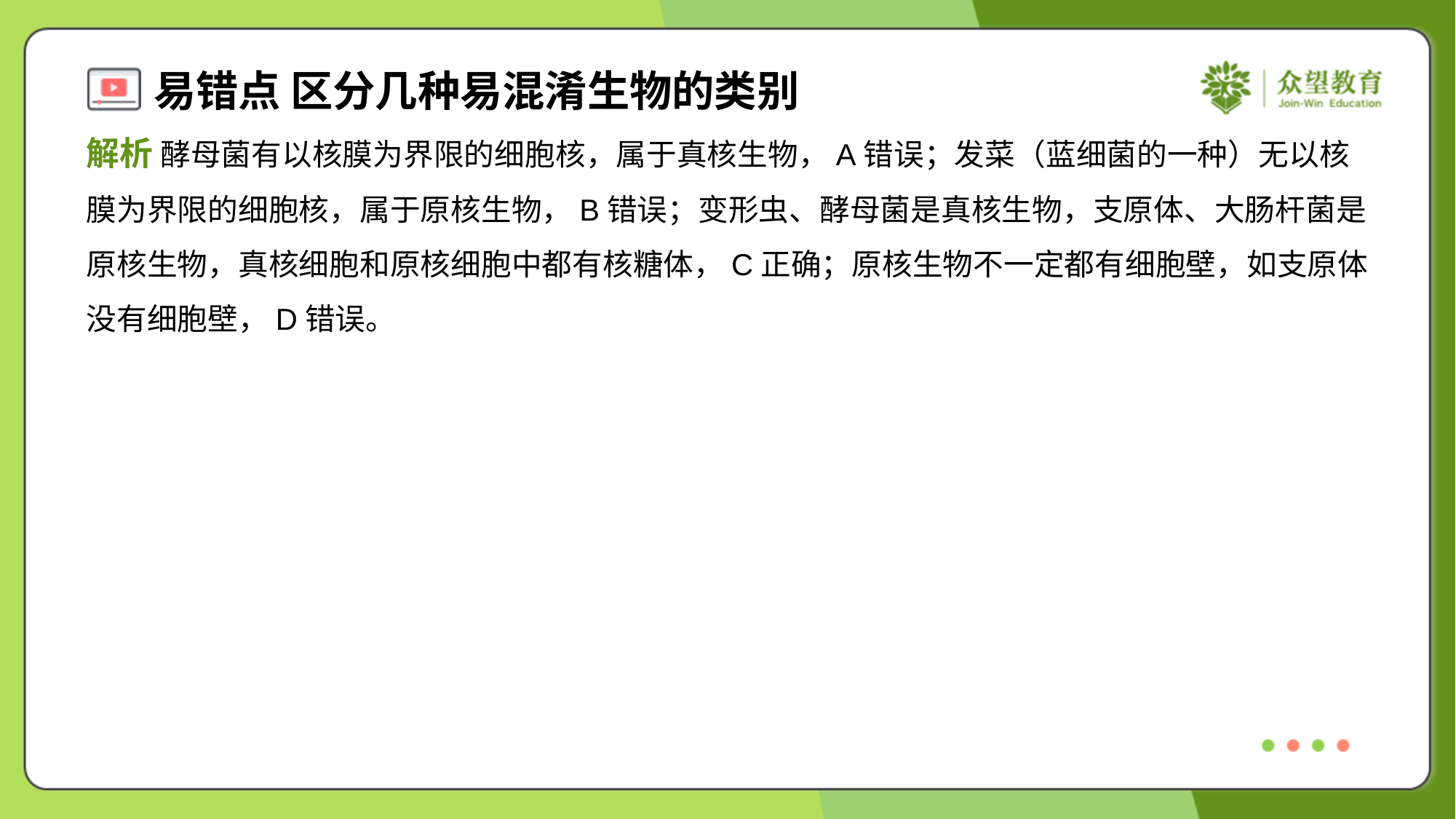

解析 酵母菌有以核膜为界限的细胞核，属于真核生物，A错误；发菜（蓝细菌的一种）无以核
膜为界限的细胞核，属于原核生物，B错误；变形虫、酵母菌是真核生物，支原体、大肠杆菌是
原核生物，真核细胞和原核细胞中都有核糖体，C正确；原核生物不一定都有细胞壁，如支原体
没有细胞壁，D错误。